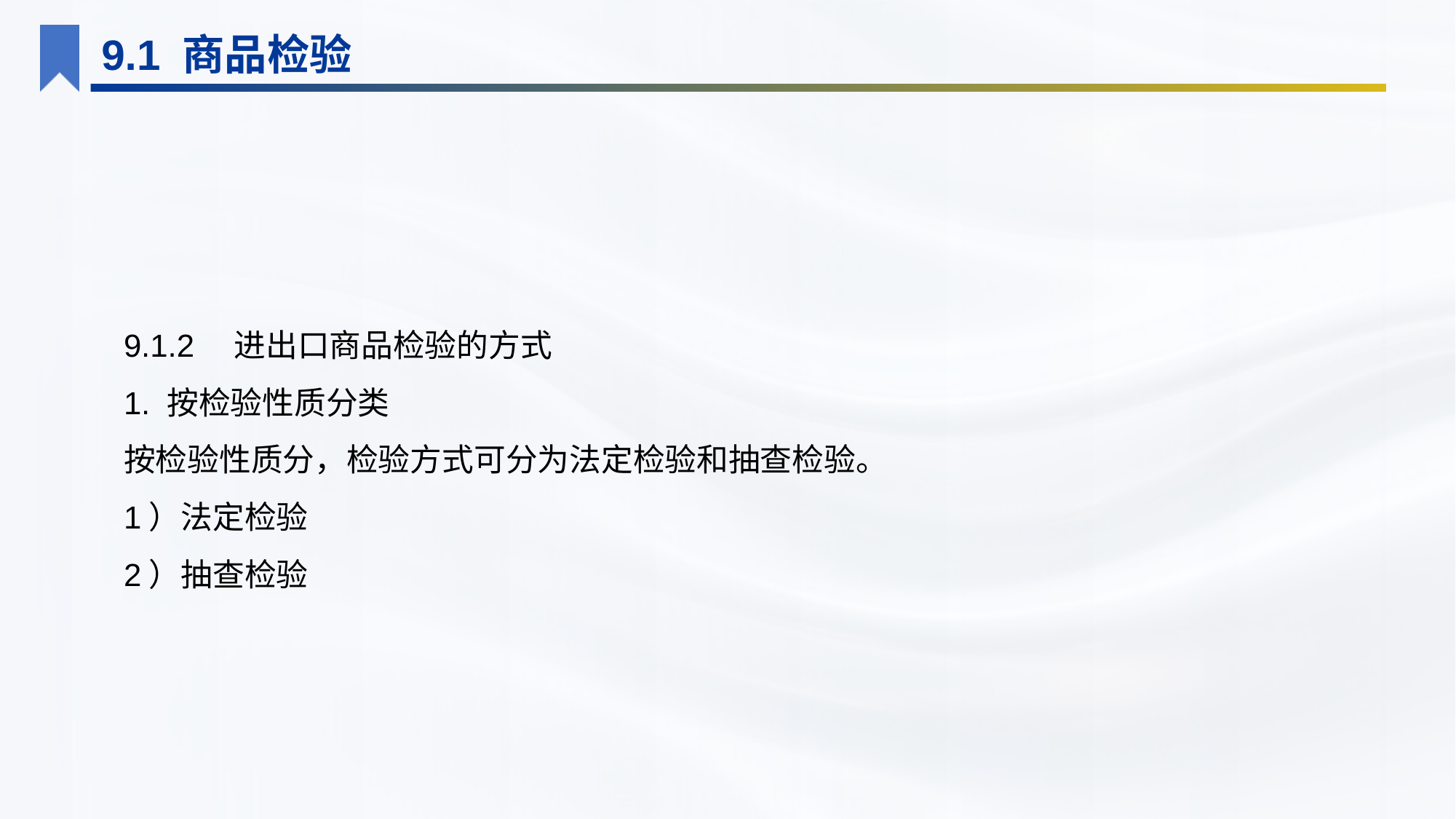

9.1 商品检验
9.1.2　进出口商品检验的方式
1. 按检验性质分类
按检验性质分，检验方式可分为法定检验和抽查检验。
1）法定检验
2）抽查检验